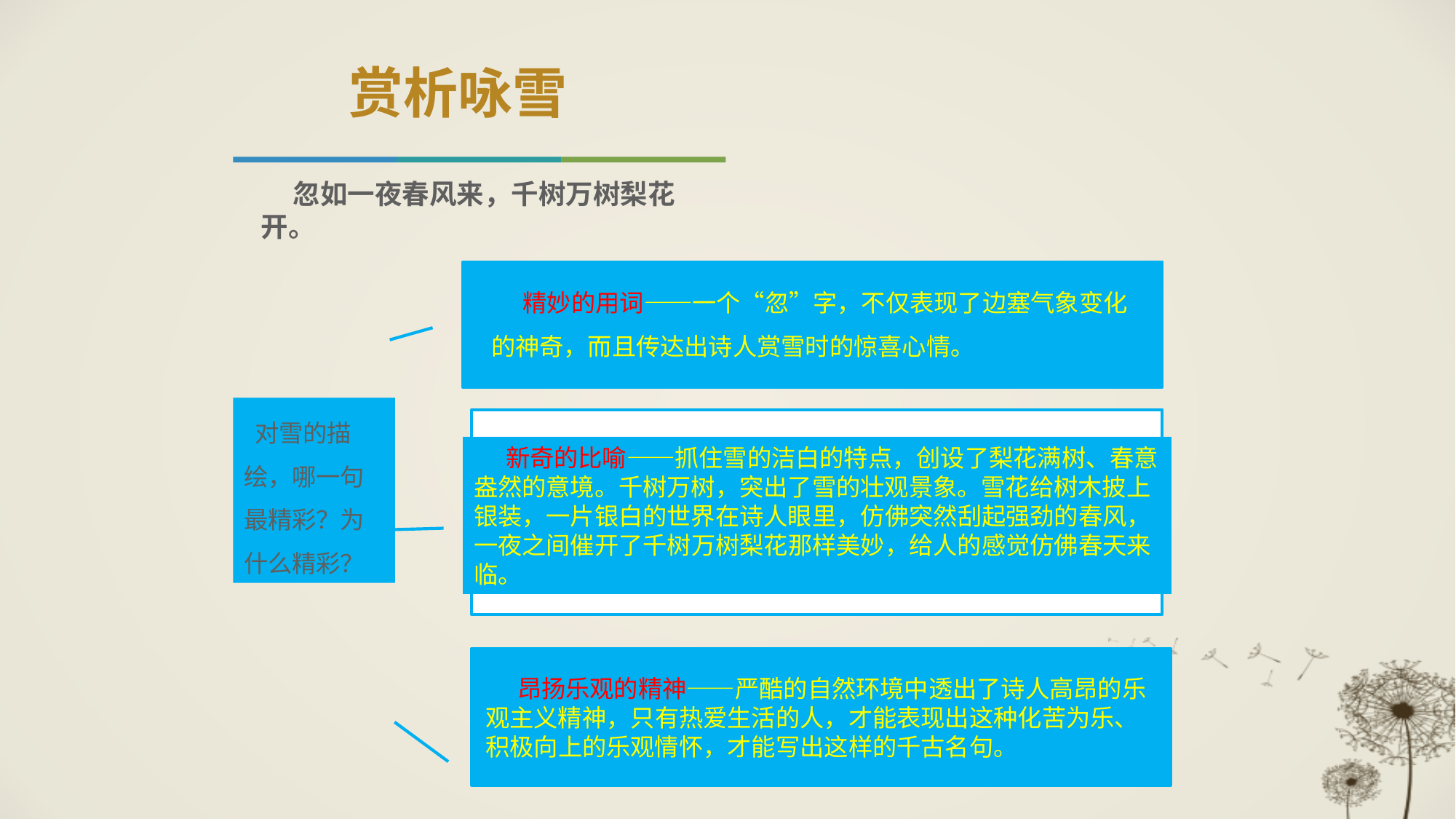

赏析咏雪

忽如一夜春风来，千树万树梨花开。

精妙的用词——一个“忽”字，不仅表现了边塞气象变化的神奇，而且传达出诗人赏雪时的惊喜心情。
 对雪的描绘，哪一句最精彩？为什么精彩？

新奇的比喻——抓住雪的洁白的特点，创设了梨花满树、春意盎然的意境。千树万树，突出了雪的壮观景象。雪花给树木披上银装，一片银白的世界在诗人眼里，仿佛突然刮起强劲的春风，一夜之间催开了千树万树梨花那样美妙，给人的感觉仿佛春天来临。

昂扬乐观的精神——严酷的自然环境中透出了诗人高昂的乐观主义精神，只有热爱生活的人，才能表现出这种化苦为乐、积极向上的乐观情怀，才能写出这样的千古名句。